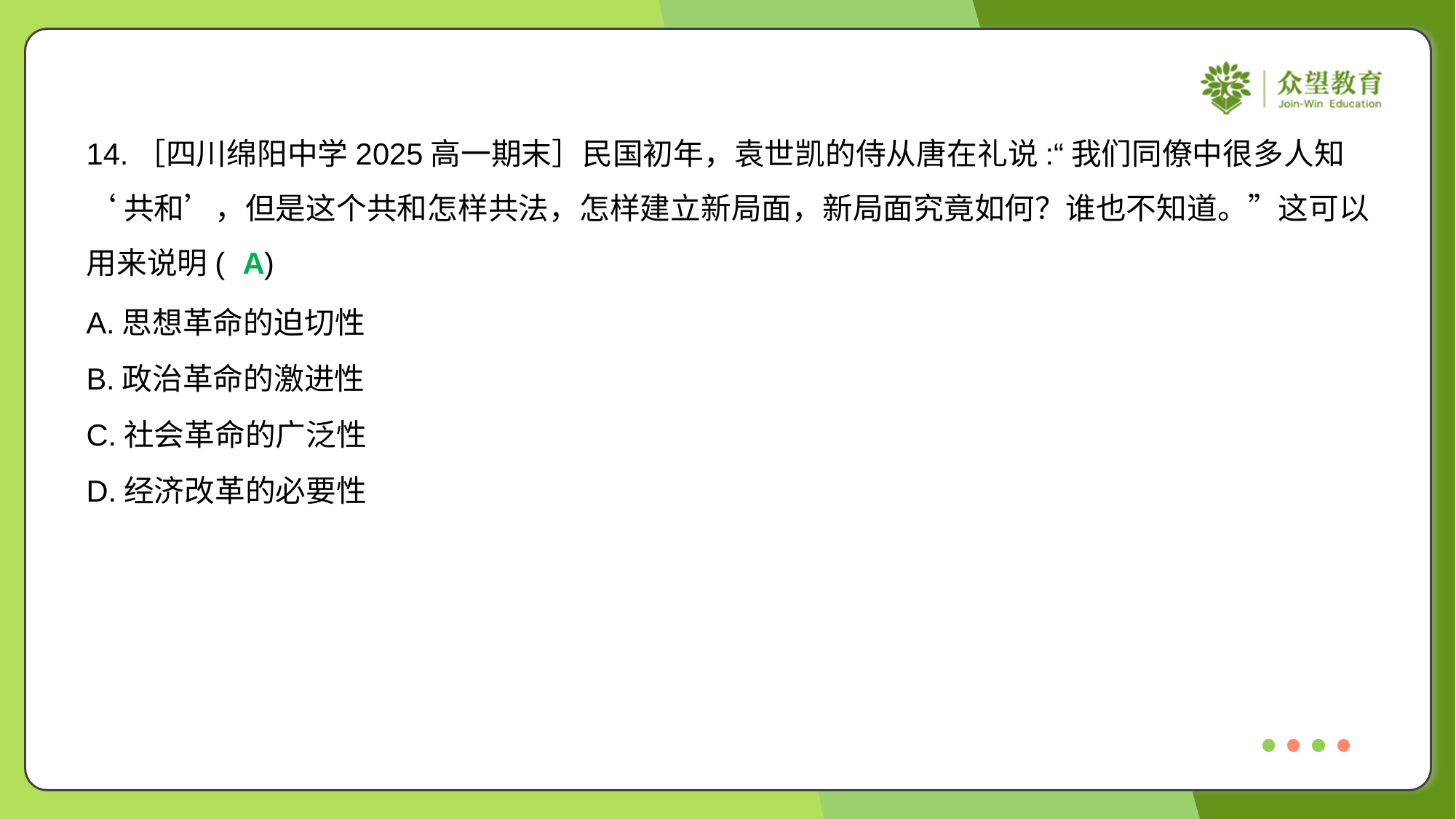

14.［四川绵阳中学2025高一期末］民国初年，袁世凯的侍从唐在礼说:“我们同僚中很多人知
‘共和’，但是这个共和怎样共法，怎样建立新局面，新局面究竟如何？谁也不知道。”这可以
用来说明(     )
A
A.思想革命的迫切性
B.政治革命的激进性
C.社会革命的广泛性
D.经济改革的必要性